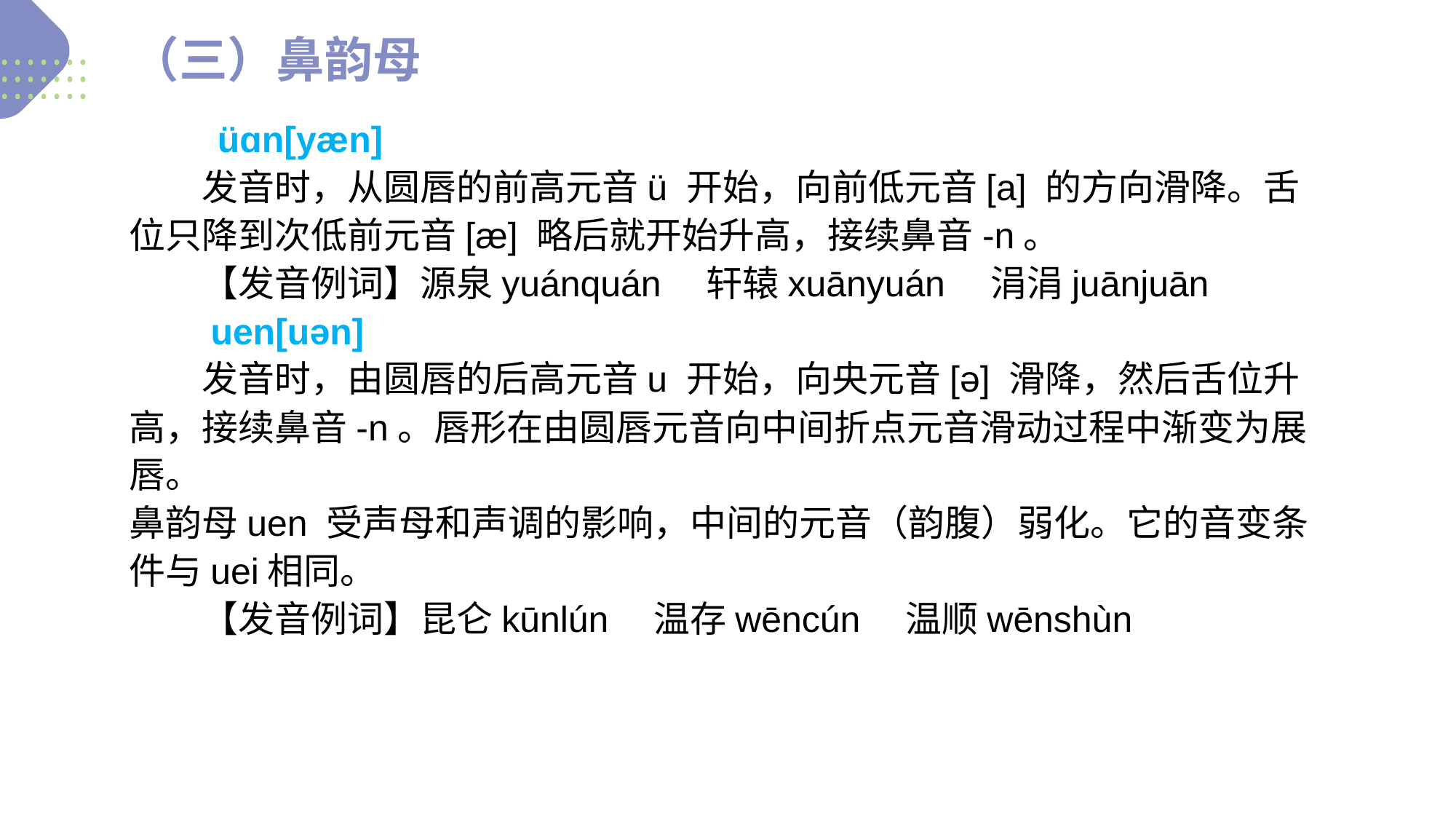

（三）鼻韵母

　　　üɑn[yæn]
　　发音时，从圆唇的前高元音ü 开始，向前低元音[a] 的方向滑降。舌位只降到次低前元音[æ] 略后就开始升高，接续鼻音-n。
　　【发音例词】源泉yuánquán　轩辕xuānyuán　涓涓juānjuān
　　uen[uən]
　　发音时，由圆唇的后高元音u 开始，向央元音[ə] 滑降，然后舌位升高，接续鼻音-n。唇形在由圆唇元音向中间折点元音滑动过程中渐变为展唇。
鼻韵母uen 受声母和声调的影响，中间的元音（韵腹）弱化。它的音变条件与uei相同。
　　【发音例词】昆仑kūnlún　温存wēncún　温顺wēnshùn